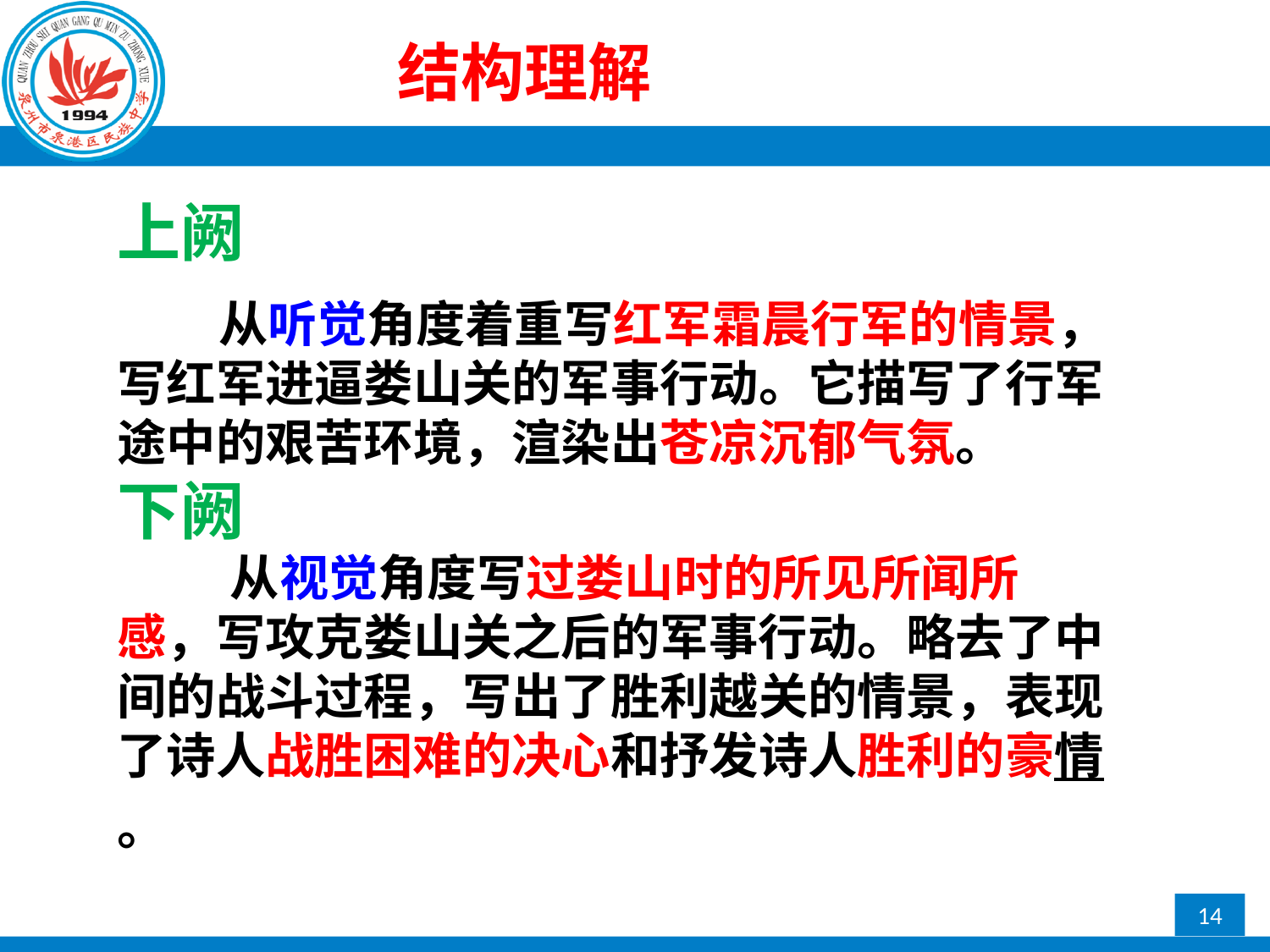

结构理解
上阙
        从听觉角度着重写红军霜晨行军的情景，写红军进逼娄山关的军事行动。它描写了行军途中的艰苦环境，渲染出苍凉沉郁气氛。
下阙
         从视觉角度写过娄山时的所见所闻所感，写攻克娄山关之后的军事行动。略去了中间的战斗过程，写出了胜利越关的情景，表现了诗人战胜困难的决心和抒发诗人胜利的豪情。